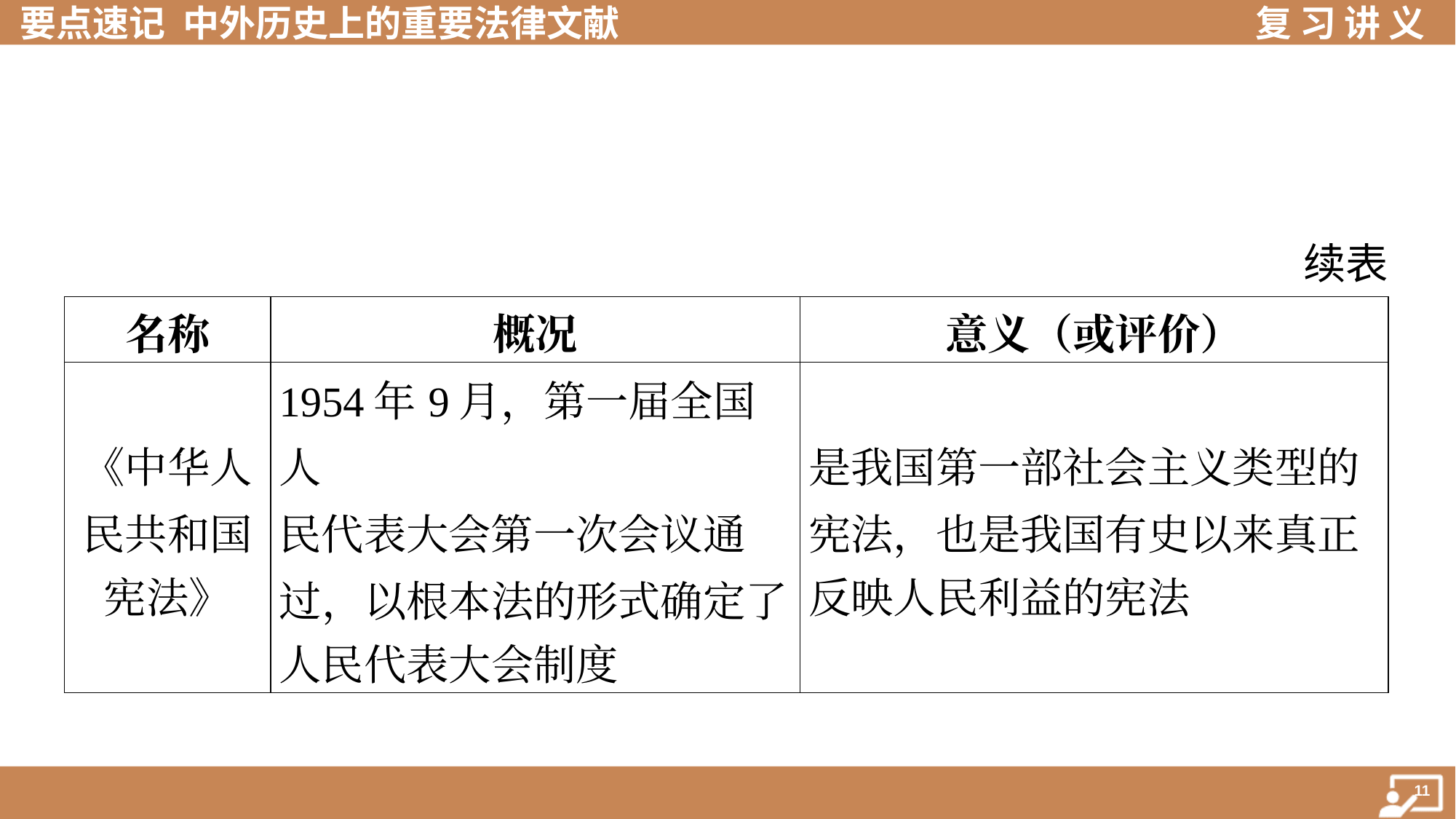

续表
| 名称 | 概况 | 意义（或评价） |
| --- | --- | --- |
| 《中华人 民共和国 宪法》 | 1954年9月，第一届全国人 民代表大会第一次会议通 过，以根本法的形式确定了 人民代表大会制度 | 是我国第一部社会主义类型的 宪法，也是我国有史以来真正 反映人民利益的宪法 |